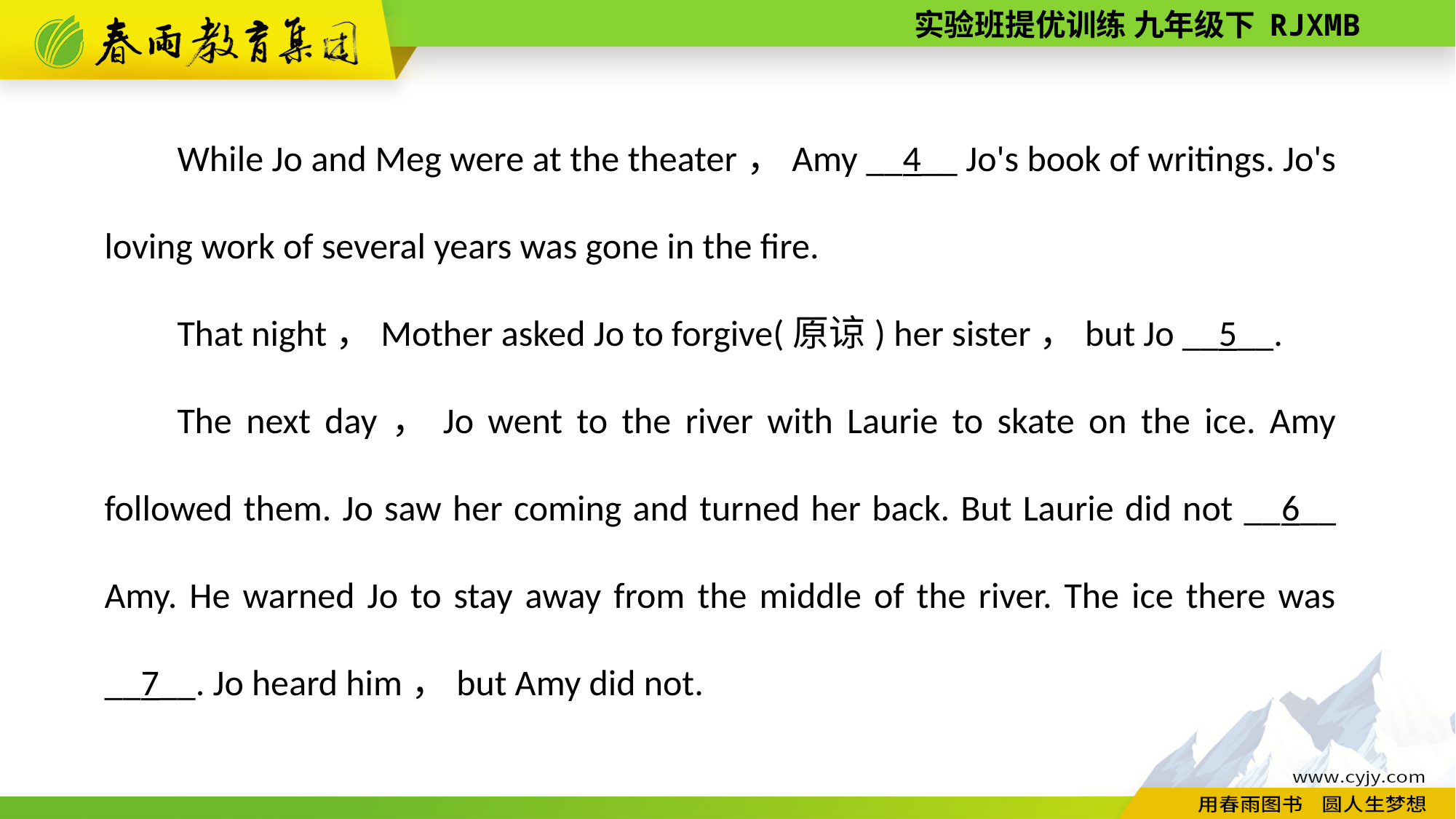

While Jo and Meg were at the theater，Amy __4__ Jo's book of writings. Jo's loving work of several years was gone in the fire.
That night，Mother asked Jo to forgive(原谅) her sister，but Jo __5__.
The next day，Jo went to the river with Laurie to skate on the ice. Amy followed them. Jo saw her coming and turned her back. But Laurie did not __6__ Amy. He warned Jo to stay away from the middle of the river. The ice there was __7__. Jo heard him，but Amy did not.